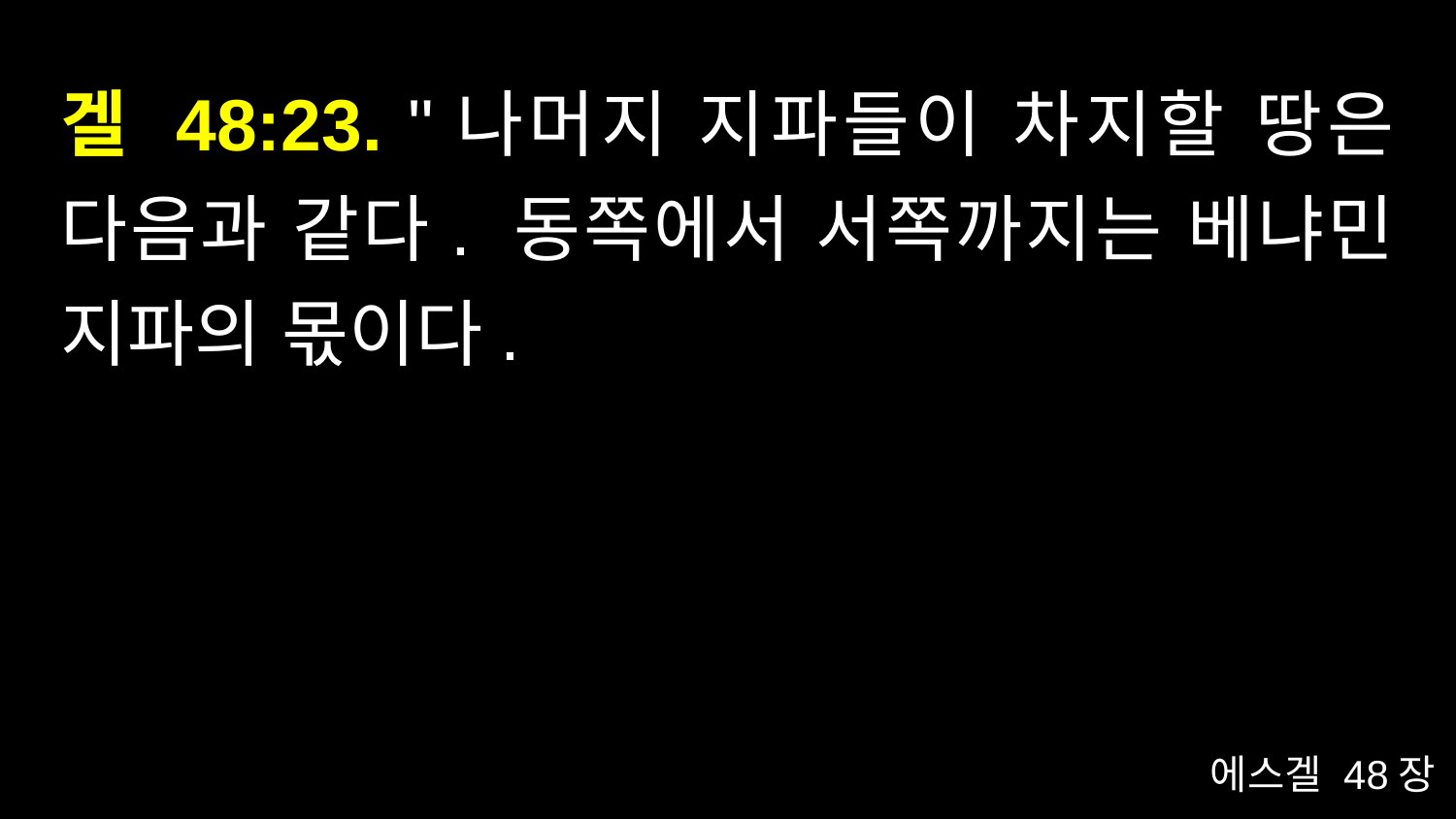

# 겔 48:23. "나머지 지파들이 차지할 땅은 다음과 같다. 동쪽에서 서쪽까지는 베냐민 지파의 몫이다.
에스겔 48장